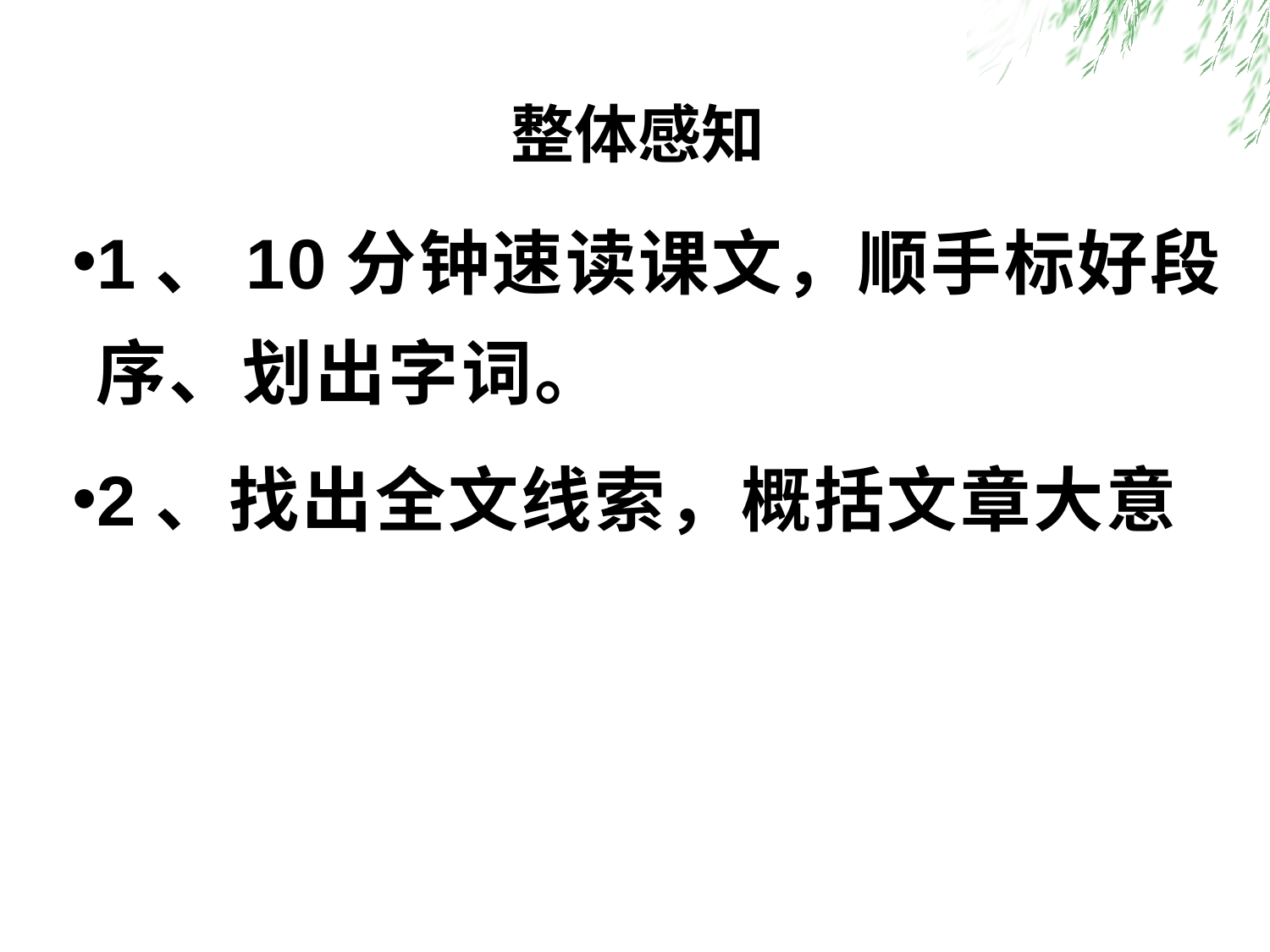

整体感知
1、10分钟速读课文，顺手标好段序、划出字词。
2、找出全文线索，概括文章大意